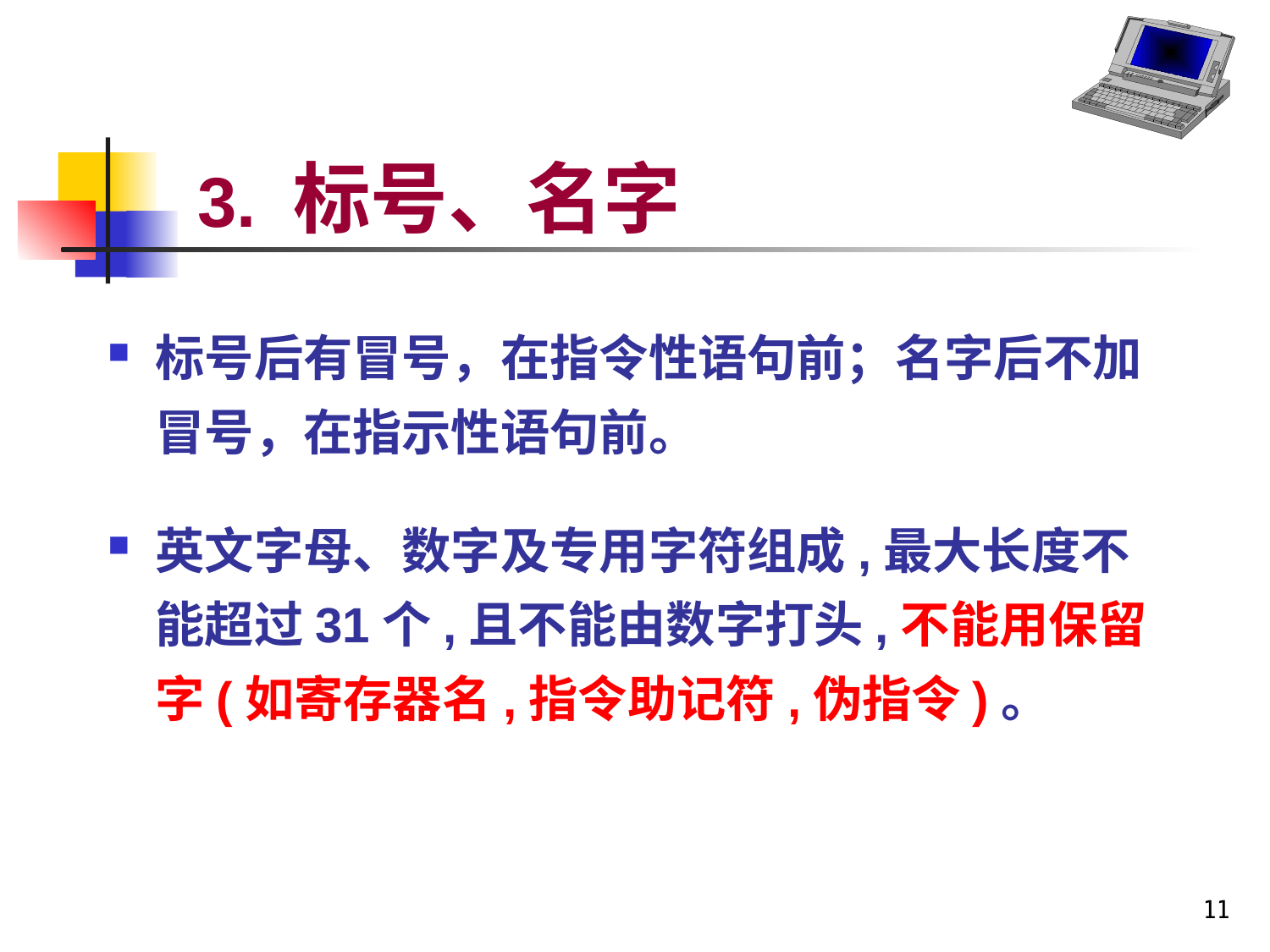

# 3. 标号、名字
标号后有冒号，在指令性语句前；名字后不加冒号，在指示性语句前。
英文字母、数字及专用字符组成,最大长度不能超过31个,且不能由数字打头,不能用保留字(如寄存器名,指令助记符,伪指令)。
11